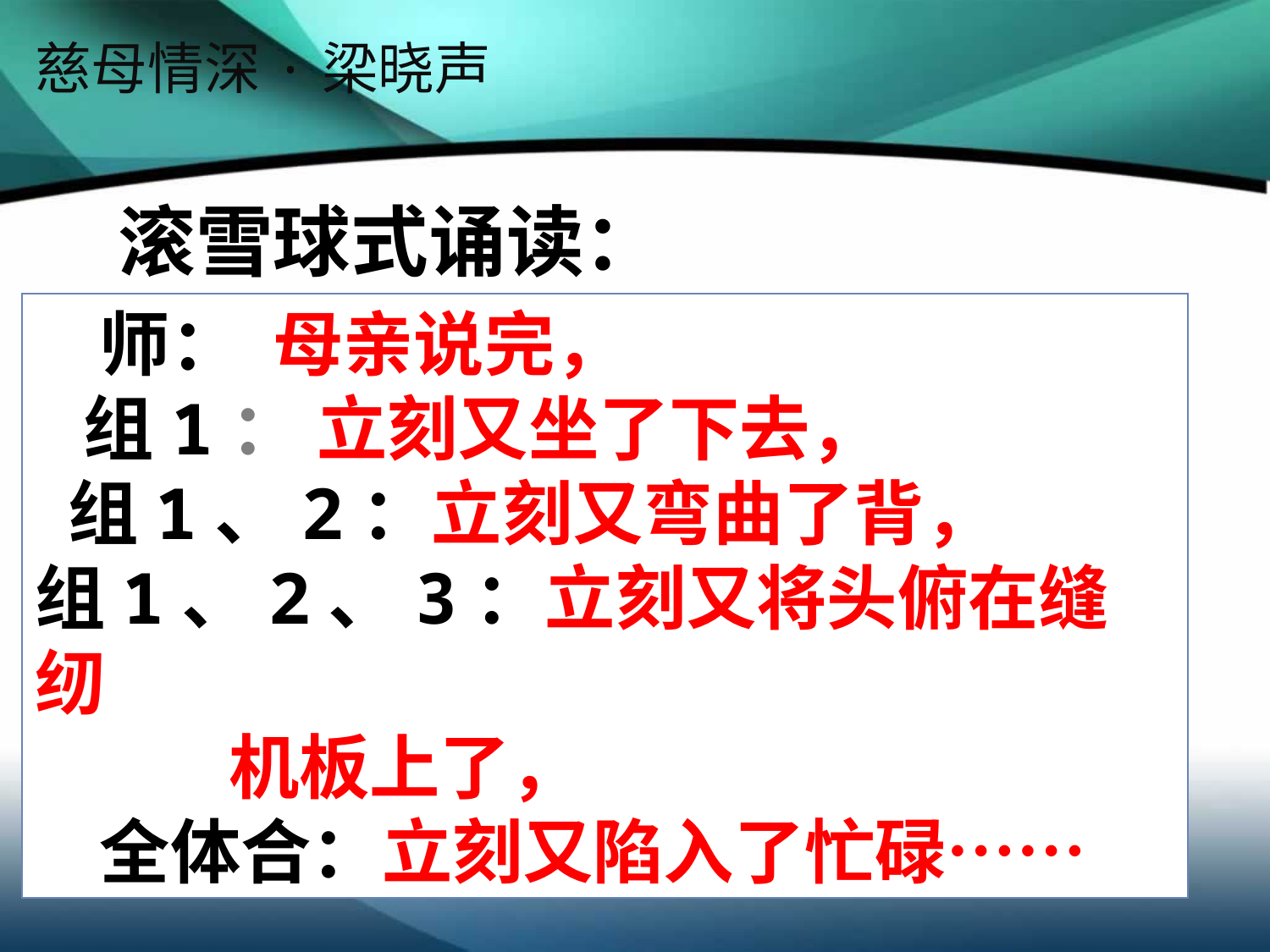

慈母情深·梁晓声
滚雪球式诵读：
   师：  母亲说完，
  组1： 立刻又坐了下去，
 组1、2：立刻又弯曲了背，
组1、2、3：立刻又将头俯在缝纫
           机板上了，
   全体合：立刻又陷入了忙碌……